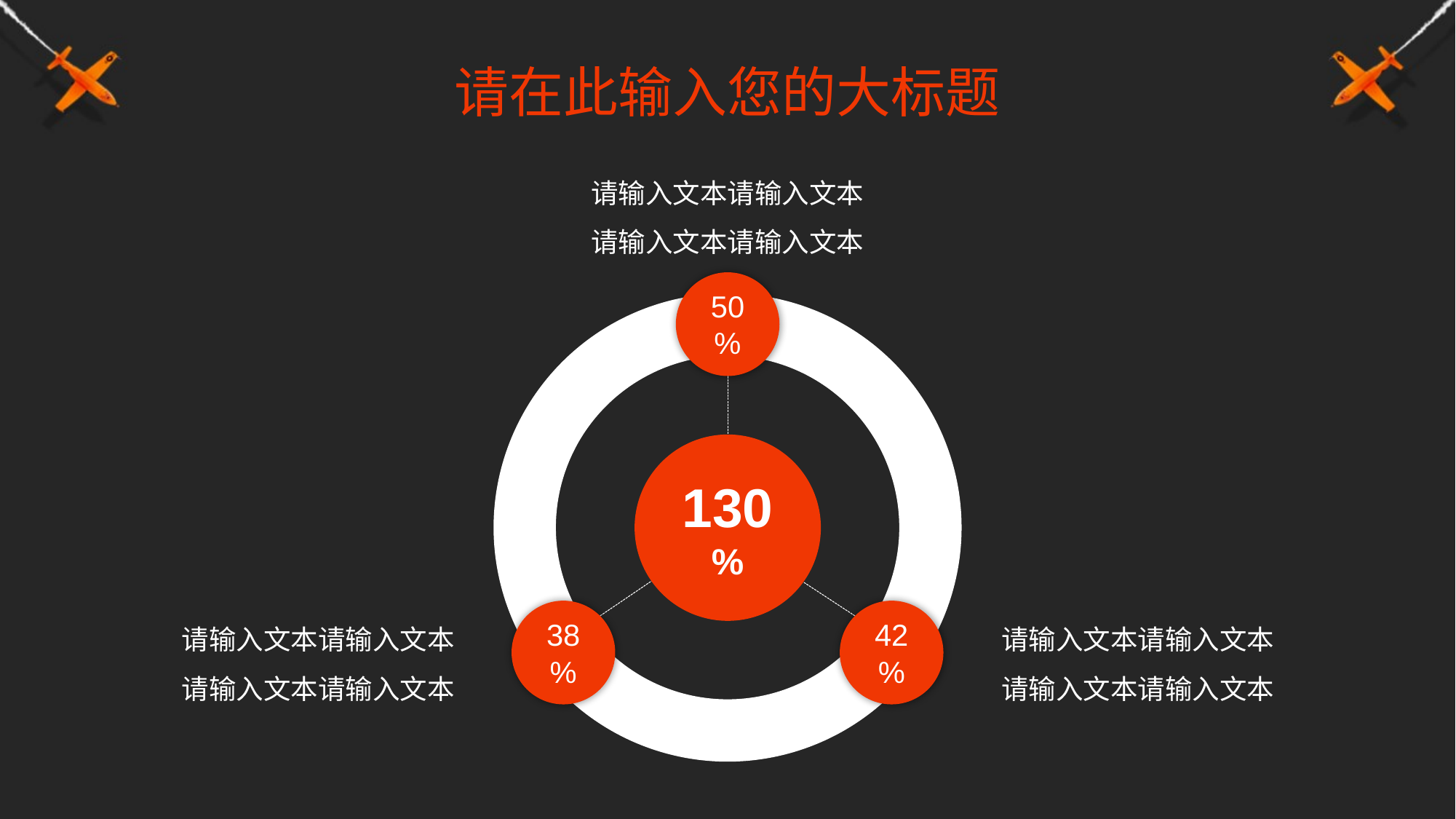

# 请在此输入您的大标题
请输入文本请输入文本请输入文本请输入文本
50%

130%
请输入文本请输入文本请输入文本请输入文本
38%
42%
请输入文本请输入文本请输入文本请输入文本